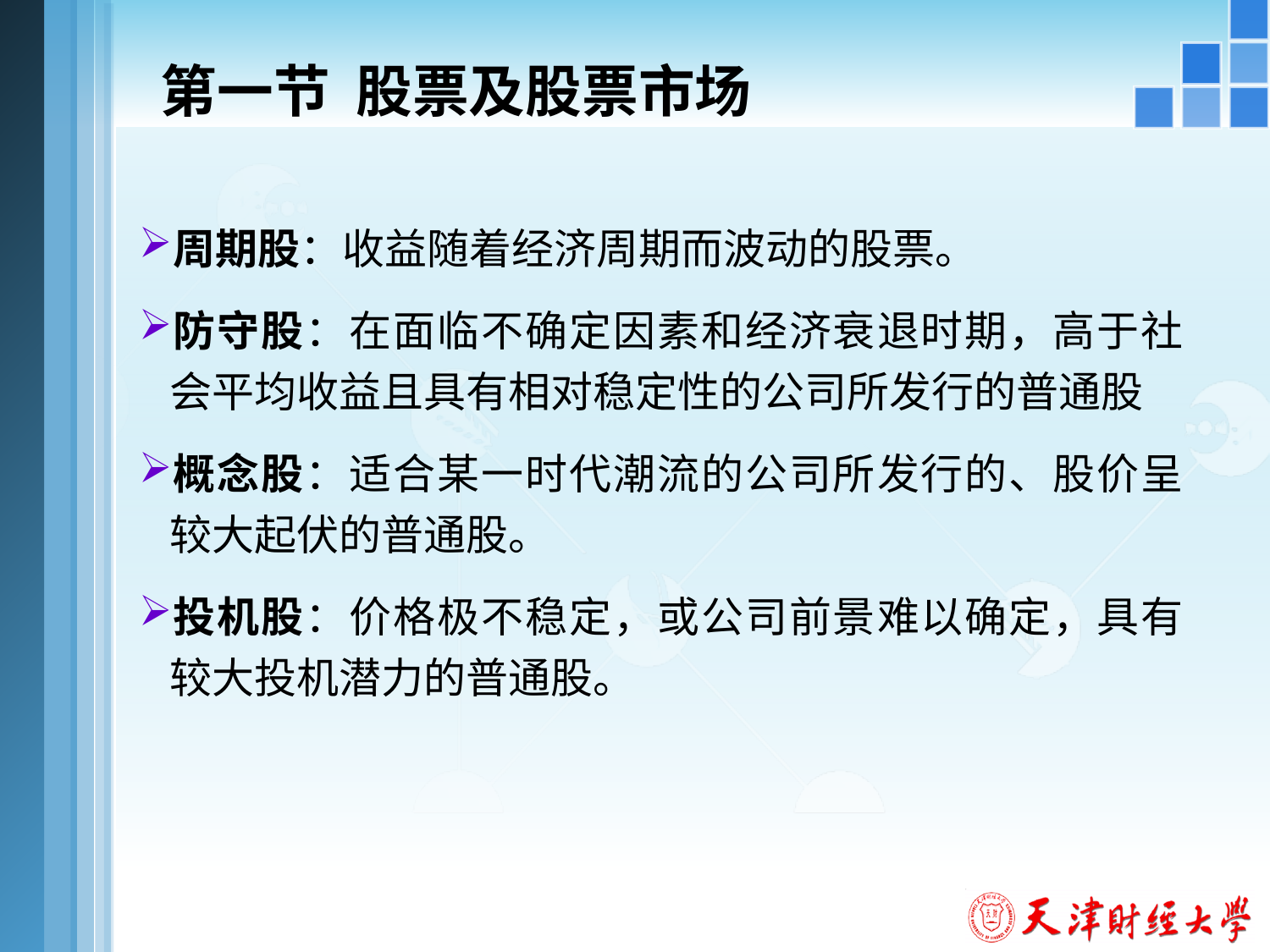

# 第一节  股票及股票市场
周期股：收益随着经济周期而波动的股票。
防守股：在面临不确定因素和经济衰退时期，高于社会平均收益且具有相对稳定性的公司所发行的普通股
概念股：适合某一时代潮流的公司所发行的、股价呈较大起伏的普通股。
投机股：价格极不稳定，或公司前景难以确定，具有较大投机潜力的普通股。